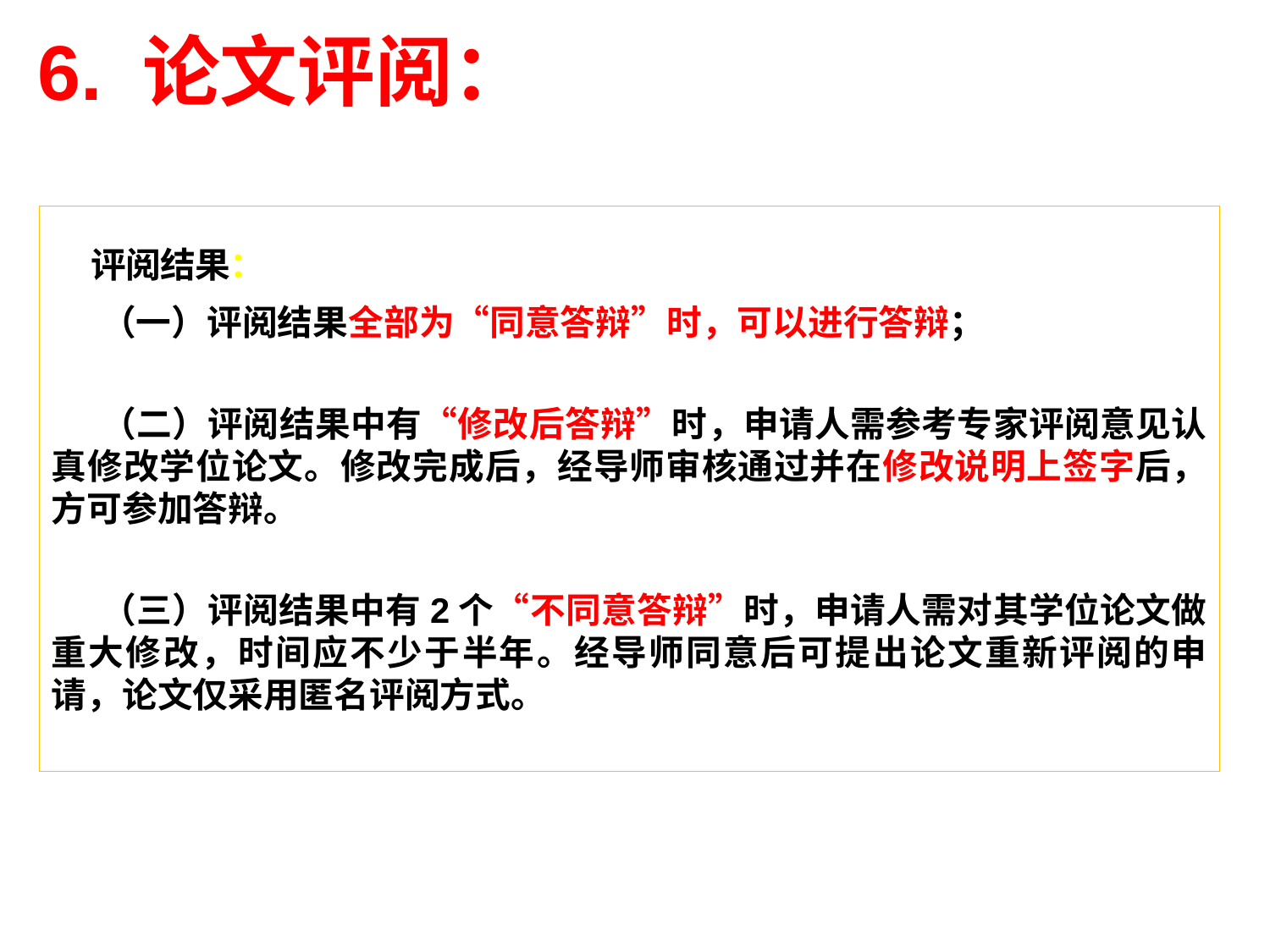

6. 论文评阅：
评阅结果：
（一）评阅结果全部为“同意答辩”时，可以进行答辩；

（二）评阅结果中有“修改后答辩”时，申请人需参考专家评阅意见认真修改学位论文。修改完成后，经导师审核通过并在修改说明上签字后，方可参加答辩。

（三）评阅结果中有2个“不同意答辩”时，申请人需对其学位论文做重大修改，时间应不少于半年。经导师同意后可提出论文重新评阅的申请，论文仅采用匿名评阅方式。